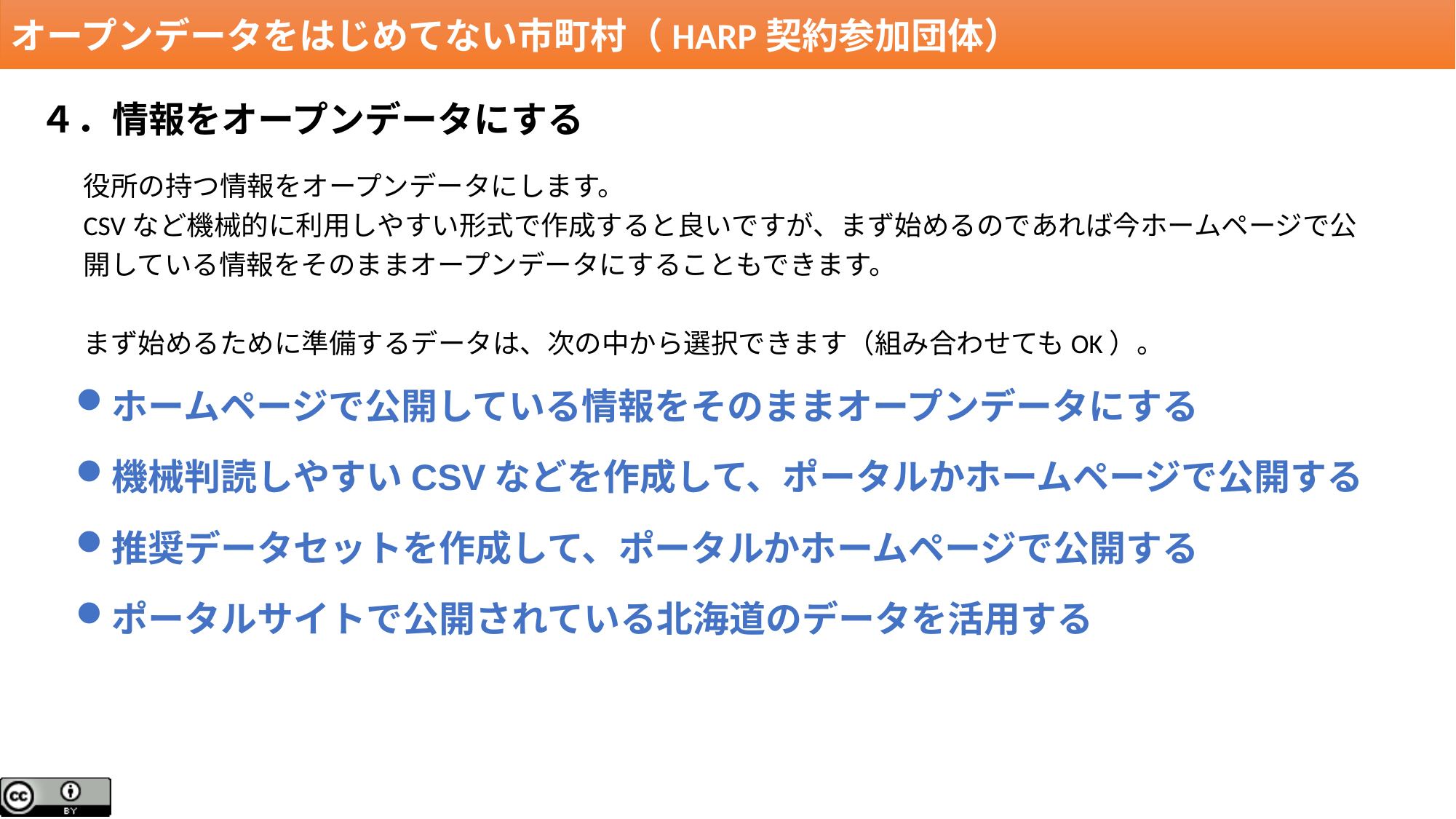

オープンデータをはじめてない市町村（HARP契約参加団体）
４．情報をオープンデータにする
役所の持つ情報をオープンデータにします。
CSVなど機械的に利用しやすい形式で作成すると良いですが、まず始めるのであれば今ホームページで公開している情報をそのままオープンデータにすることもできます。

まず始めるために準備するデータは、次の中から選択できます（組み合わせてもOK）。
ホームページで公開している情報をそのままオープンデータにする
機械判読しやすいCSVなどを作成して、ポータルかホームページで公開する
推奨データセットを作成して、ポータルかホームページで公開する
ポータルサイトで公開されている北海道のデータを活用する
18